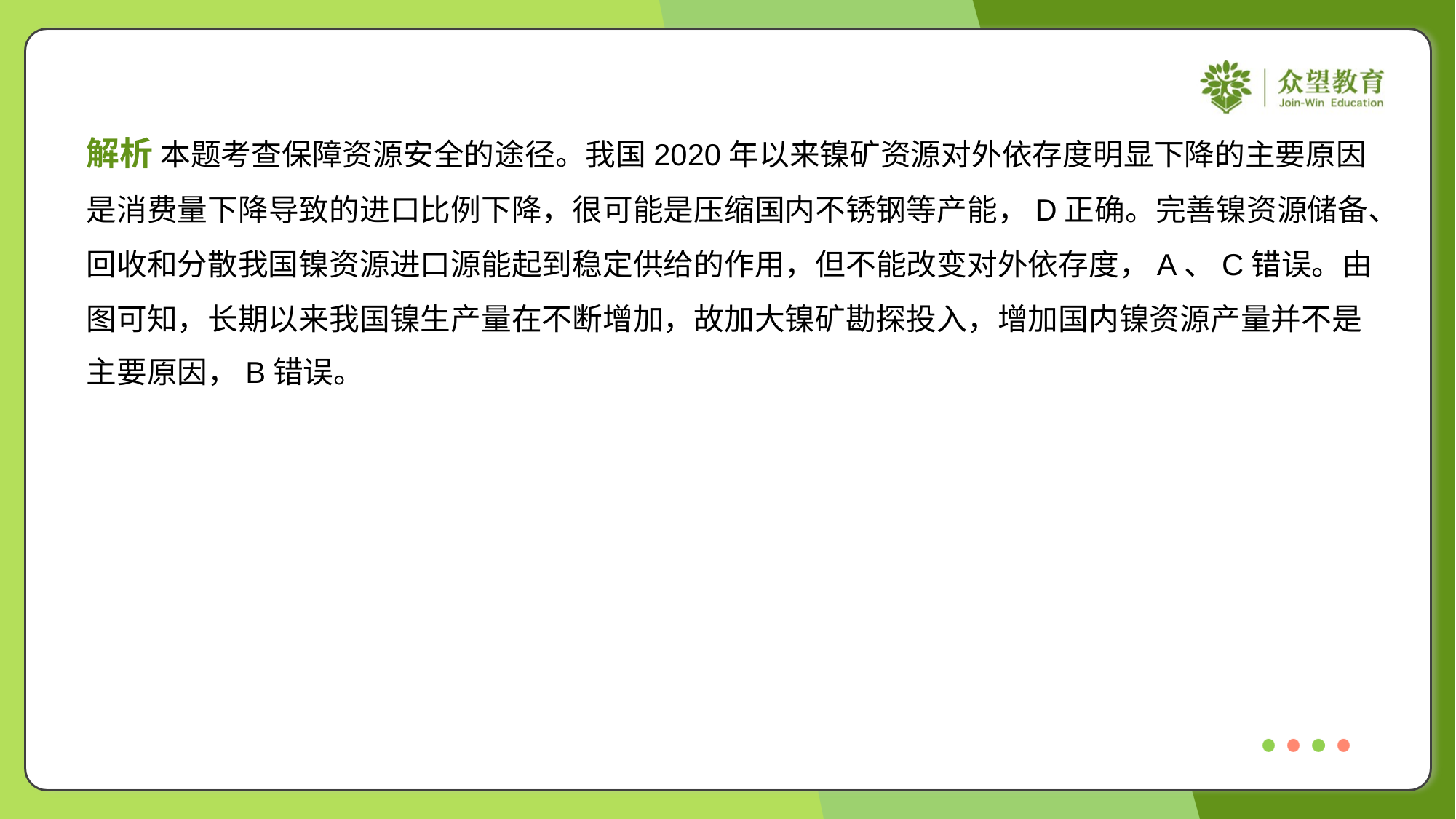

解析 本题考查保障资源安全的途径。我国2020年以来镍矿资源对外依存度明显下降的主要原因
是消费量下降导致的进口比例下降，很可能是压缩国内不锈钢等产能，D正确。完善镍资源储备、
回收和分散我国镍资源进口源能起到稳定供给的作用，但不能改变对外依存度，A、C错误。由
图可知，长期以来我国镍生产量在不断增加，故加大镍矿勘探投入，增加国内镍资源产量并不是
主要原因，B错误。